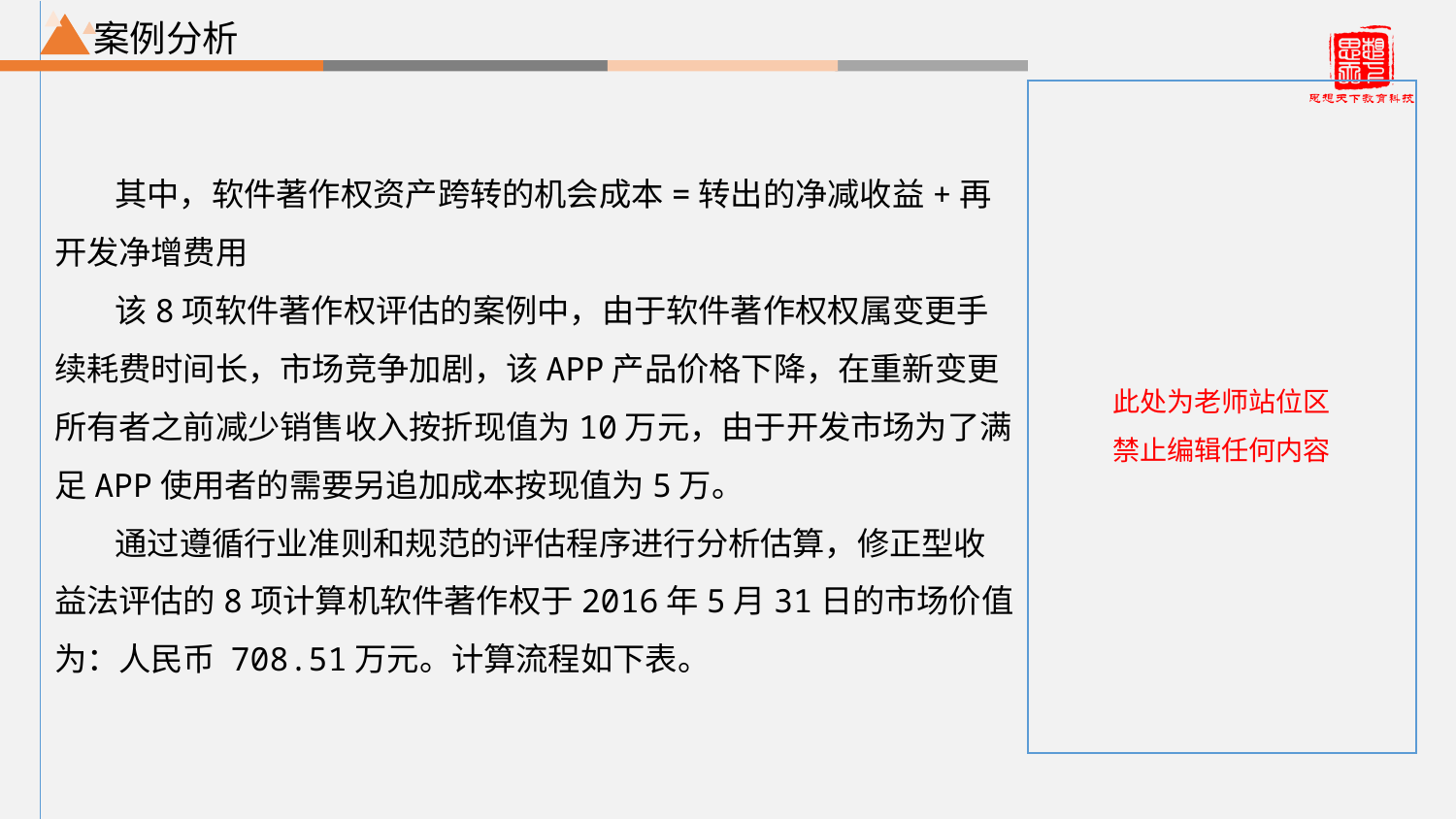

案例分析
其中，软件著作权资产跨转的机会成本=转出的净减收益+再开发净增费用
该8项软件著作权评估的案例中，由于软件著作权权属变更手续耗费时间长，市场竞争加剧，该APP产品价格下降，在重新变更所有者之前减少销售收入按折现值为10万元，由于开发市场为了满足APP使用者的需要另追加成本按现值为5万。
通过遵循行业准则和规范的评估程序进行分析估算，修正型收益法评估的8项计算机软件著作权于2016年5月31日的市场价值为：人民币 708.51万元。计算流程如下表。

100